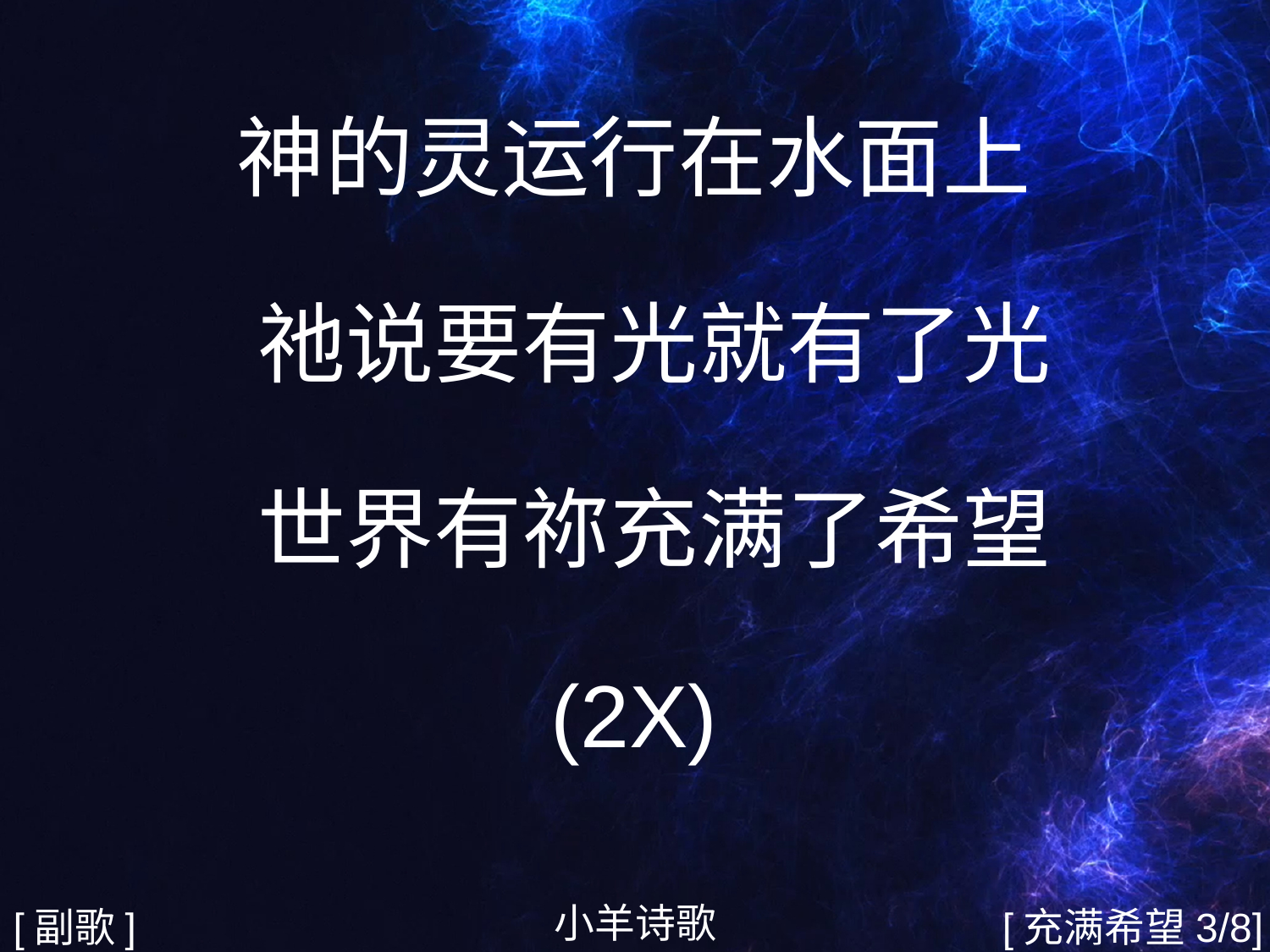

神的灵运行在水面上

 祂说要有光就有了光

 世界有祢充满了希望

(2X)

#

小羊诗歌
[副歌]
[充满希望3/8]